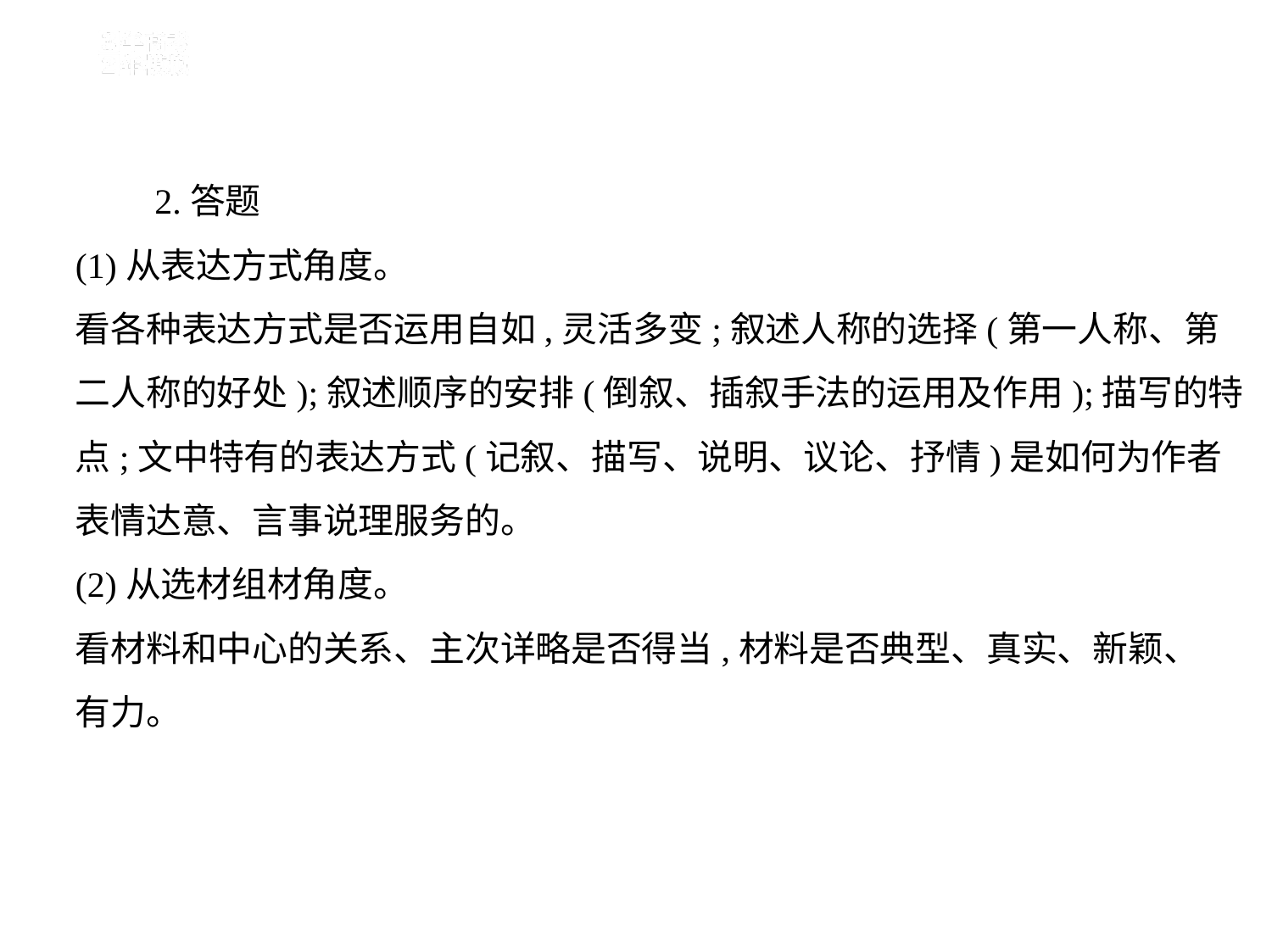

2.答题
(1)从表达方式角度。
看各种表达方式是否运用自如,灵活多变;叙述人称的选择(第一人称、第
二人称的好处);叙述顺序的安排(倒叙、插叙手法的运用及作用);描写的特
点;文中特有的表达方式(记叙、描写、说明、议论、抒情)是如何为作者
表情达意、言事说理服务的。
(2)从选材组材角度。
看材料和中心的关系、主次详略是否得当,材料是否典型、真实、新颖、
有力。